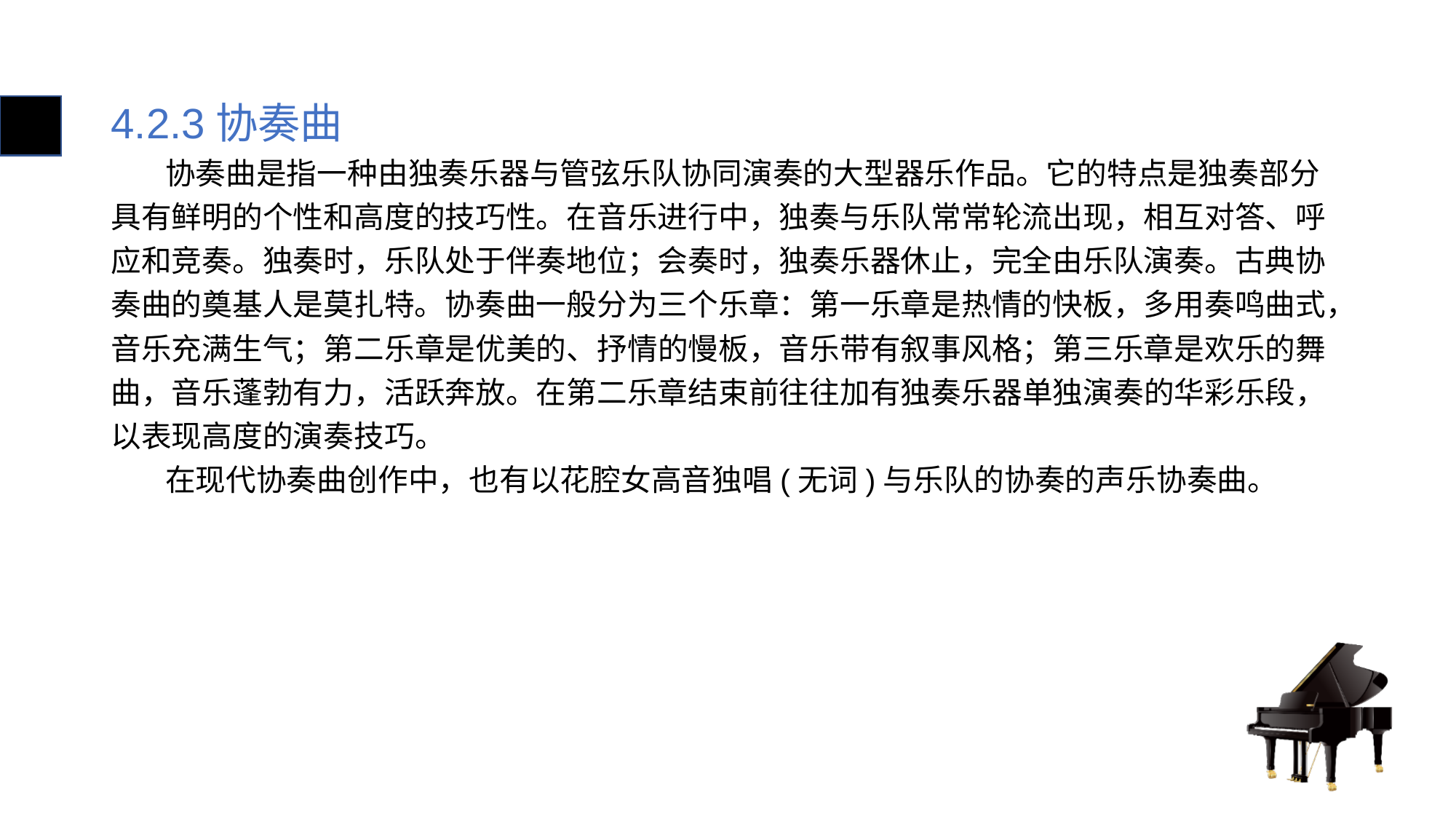

# 4.2.3协奏曲
       协奏曲是指一种由独奏乐器与管弦乐队协同演奏的大型器乐作品。它的特点是独奏部分具有鲜明的个性和高度的技巧性。在音乐进行中，独奏与乐队常常轮流出现，相互对答、呼应和竞奏。独奏时，乐队处于伴奏地位；会奏时，独奏乐器休止，完全由乐队演奏。古典协奏曲的奠基人是莫扎特。协奏曲一般分为三个乐章：第一乐章是热情的快板，多用奏鸣曲式，音乐充满生气；第二乐章是优美的、抒情的慢板，音乐带有叙事风格；第三乐章是欢乐的舞曲，音乐蓬勃有力，活跃奔放。在第二乐章结束前往往加有独奏乐器单独演奏的华彩乐段，以表现高度的演奏技巧。
       在现代协奏曲创作中，也有以花腔女高音独唱(无词)与乐队的协奏的声乐协奏曲。